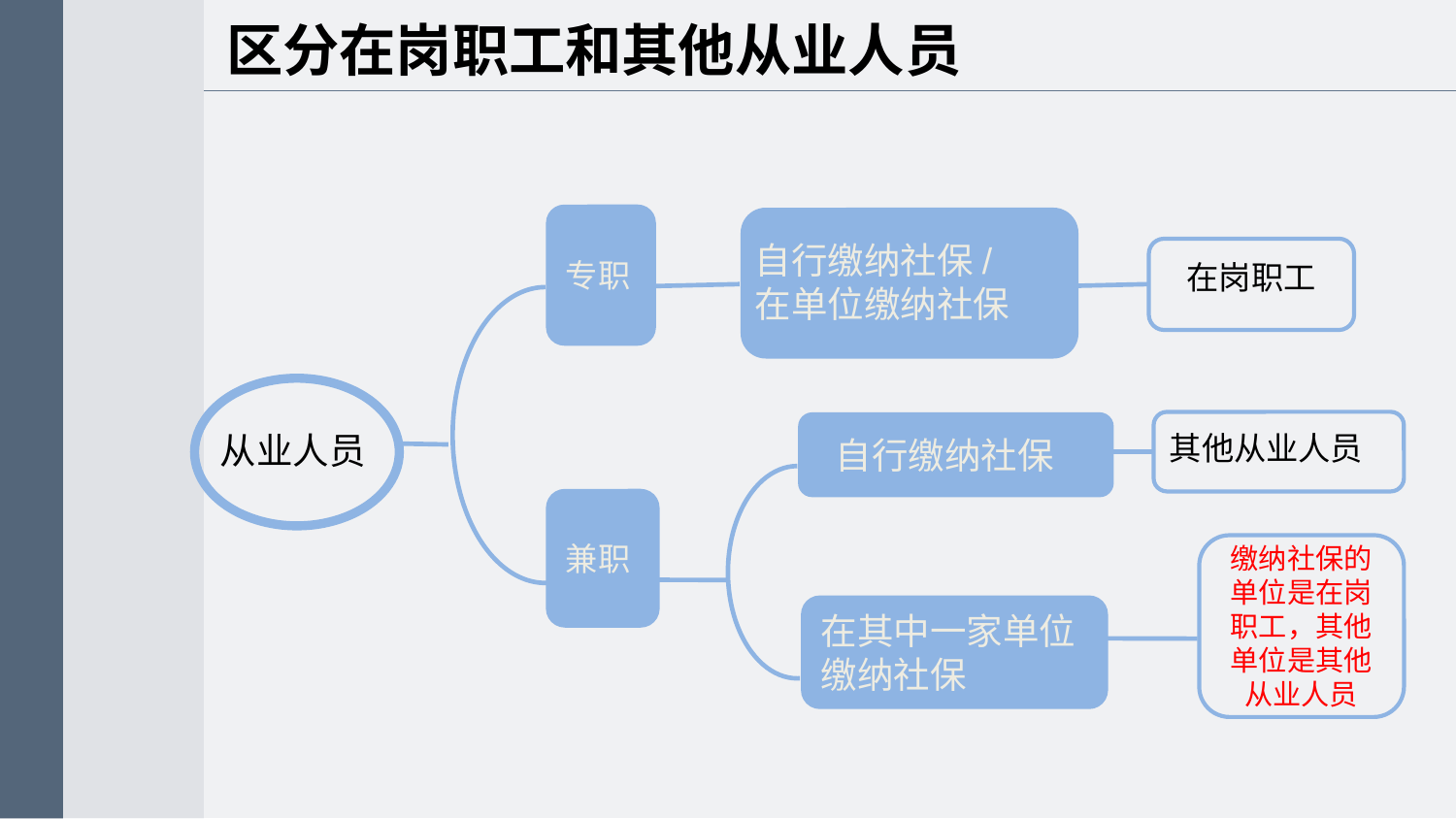

区分在岗职工和其他从业人员

专职

自行缴纳社保/
在单位缴纳社保

自行缴纳社保

在岗职工

从业人员
其他从业人员

兼职
缴纳社保的单位是在岗职工，其他单位是其他从业人员

在其中一家单位缴纳社保